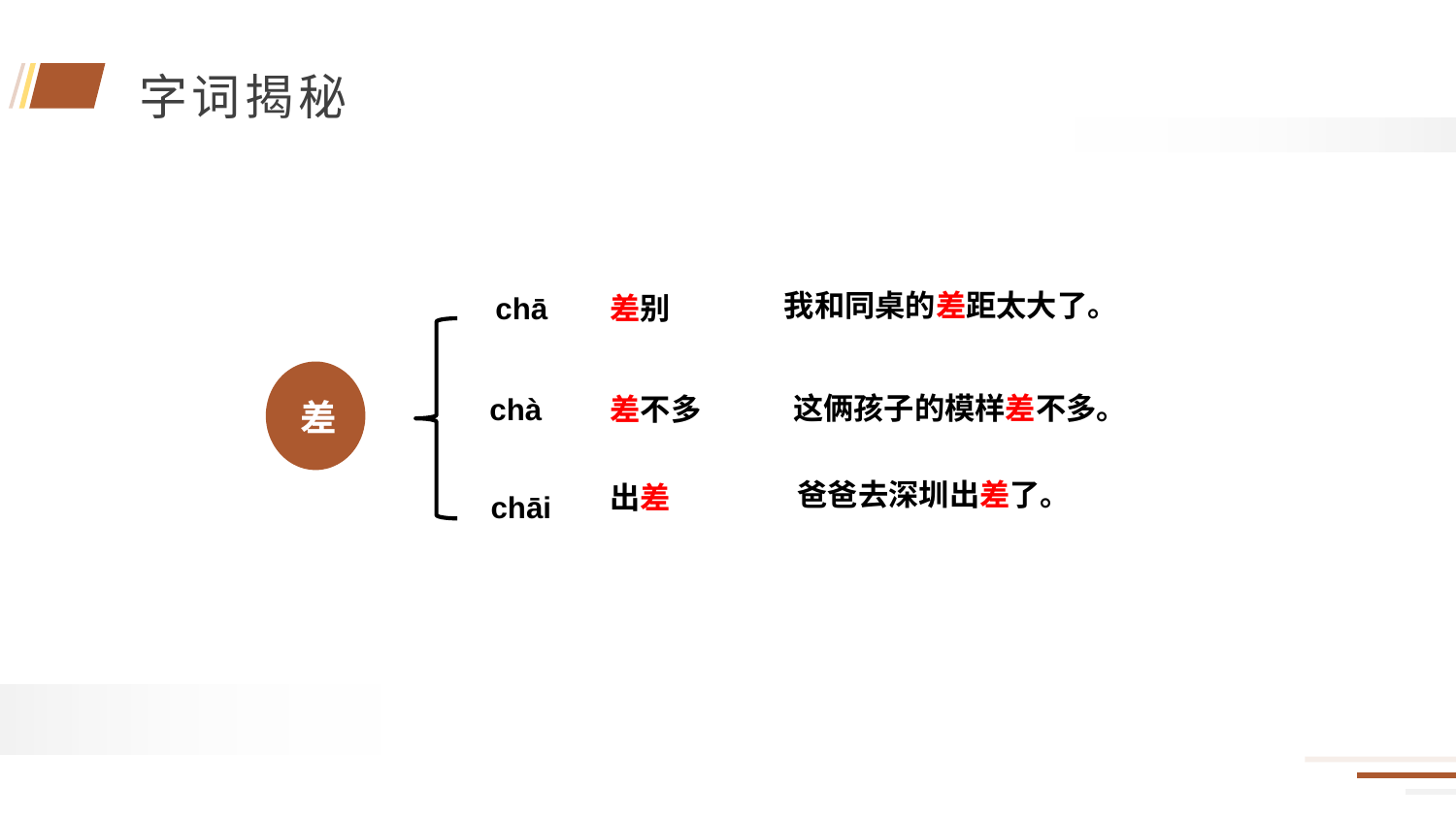

我和同桌的差距太大了。
chā
差别

差
这俩孩子的模样差不多。
chà
差不多
爸爸去深圳出差了。
出差
chāi